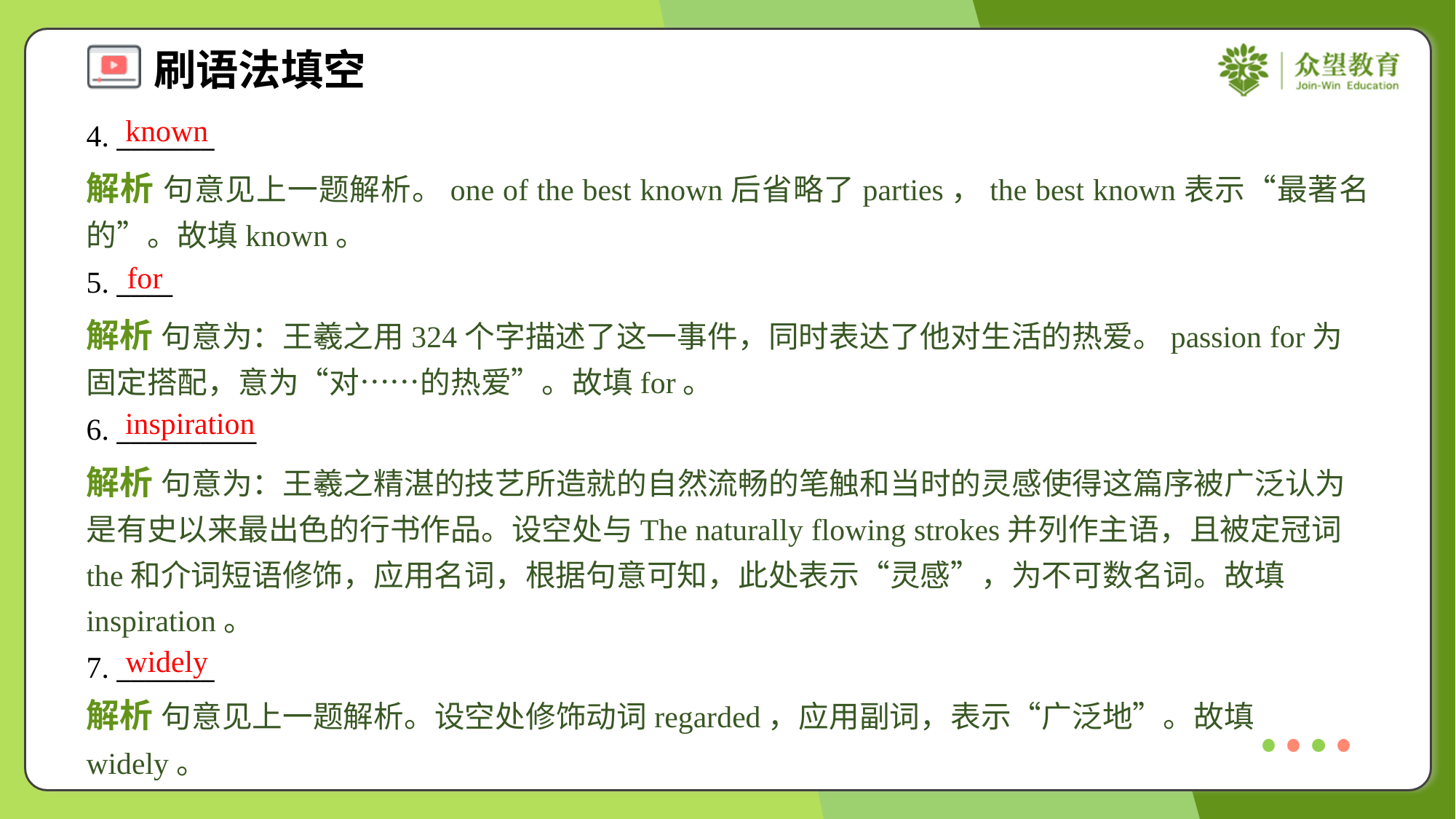

known
4. _______
解析 句意见上一题解析。one of the best known后省略了parties，the best known表示“最著名的”。故填known。
for
5. ____
解析 句意为：王羲之用324个字描述了这一事件，同时表达了他对生活的热爱。passion for为固定搭配，意为“对……的热爱”。故填for。
inspiration
6. __________
解析 句意为：王羲之精湛的技艺所造就的自然流畅的笔触和当时的灵感使得这篇序被广泛认为是有史以来最出色的行书作品。设空处与The naturally flowing strokes并列作主语，且被定冠词the和介词短语修饰，应用名词，根据句意可知，此处表示“灵感”，为不可数名词。故填inspiration。
widely
7. _______
解析 句意见上一题解析。设空处修饰动词regarded，应用副词，表示“广泛地”。故填widely。